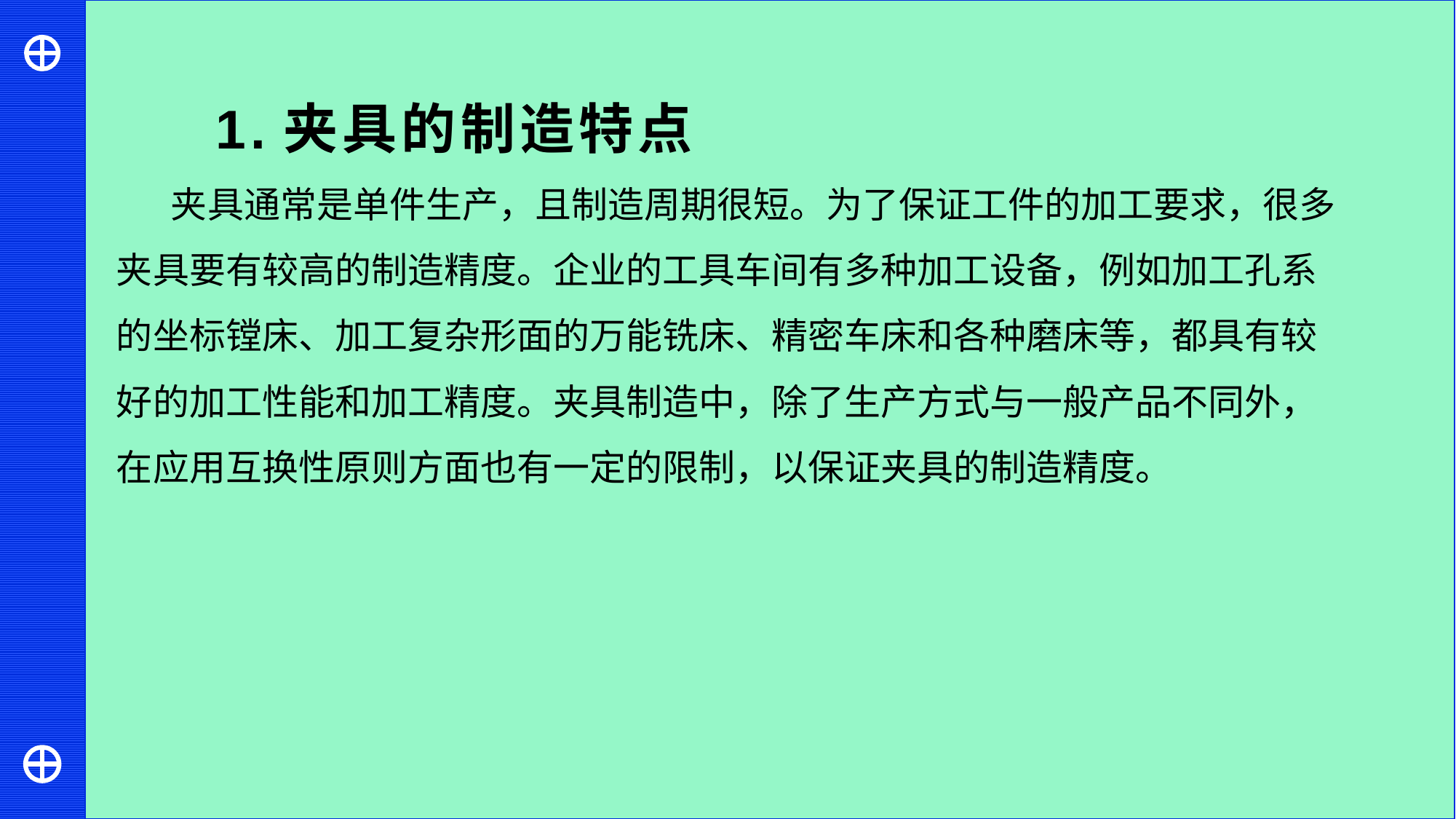

1.夹具的制造特点
夹具通常是单件生产，且制造周期很短。为了保证工件的加工要求，很多夹具要有较高的制造精度。企业的工具车间有多种加工设备，例如加工孔系的坐标镗床、加工复杂形面的万能铣床、精密车床和各种磨床等，都具有较好的加工性能和加工精度。夹具制造中，除了生产方式与一般产品不同外，在应用互换性原则方面也有一定的限制，以保证夹具的制造精度。